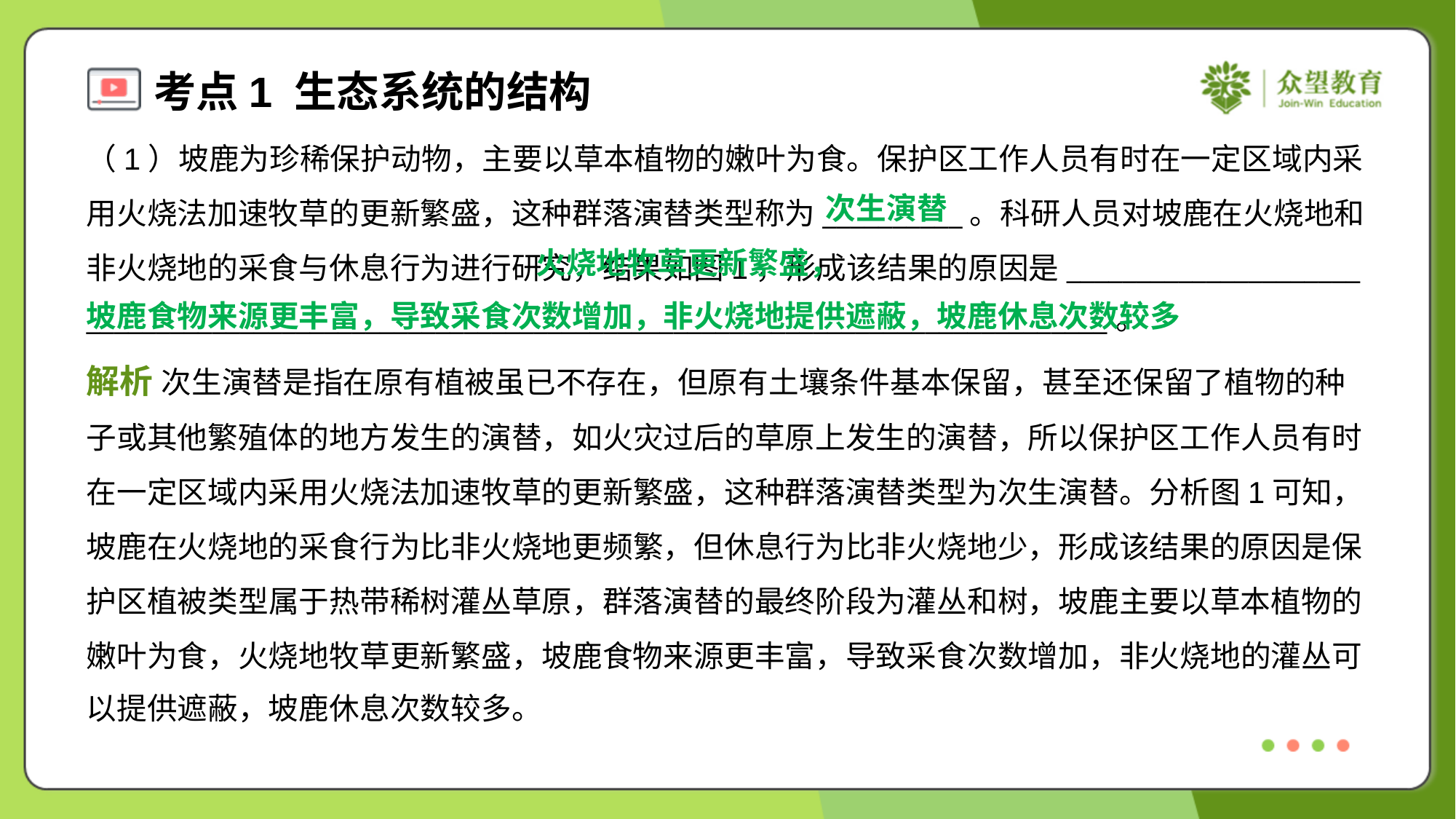

（1）坡鹿为珍稀保护动物，主要以草本植物的嫩叶为食。保护区工作人员有时在一定区域内采
用火烧法加速牧草的更新繁盛，这种群落演替类型称为__________。科研人员对坡鹿在火烧地和
非火烧地的采食与休息行为进行研究，结果如图1，形成该结果的原因是_____________________
_________________________________________________________________________。
次生演替
                                                                火烧地牧草更新繁盛，
坡鹿食物来源更丰富，导致采食次数增加，非火烧地提供遮蔽，坡鹿休息次数较多
解析 次生演替是指在原有植被虽已不存在，但原有土壤条件基本保留，甚至还保留了植物的种
子或其他繁殖体的地方发生的演替，如火灾过后的草原上发生的演替，所以保护区工作人员有时
在一定区域内采用火烧法加速牧草的更新繁盛，这种群落演替类型为次生演替。分析图1可知，
坡鹿在火烧地的采食行为比非火烧地更频繁，但休息行为比非火烧地少，形成该结果的原因是保
护区植被类型属于热带稀树灌丛草原，群落演替的最终阶段为灌丛和树，坡鹿主要以草本植物的
嫩叶为食，火烧地牧草更新繁盛，坡鹿食物来源更丰富，导致采食次数增加，非火烧地的灌丛可
以提供遮蔽，坡鹿休息次数较多。